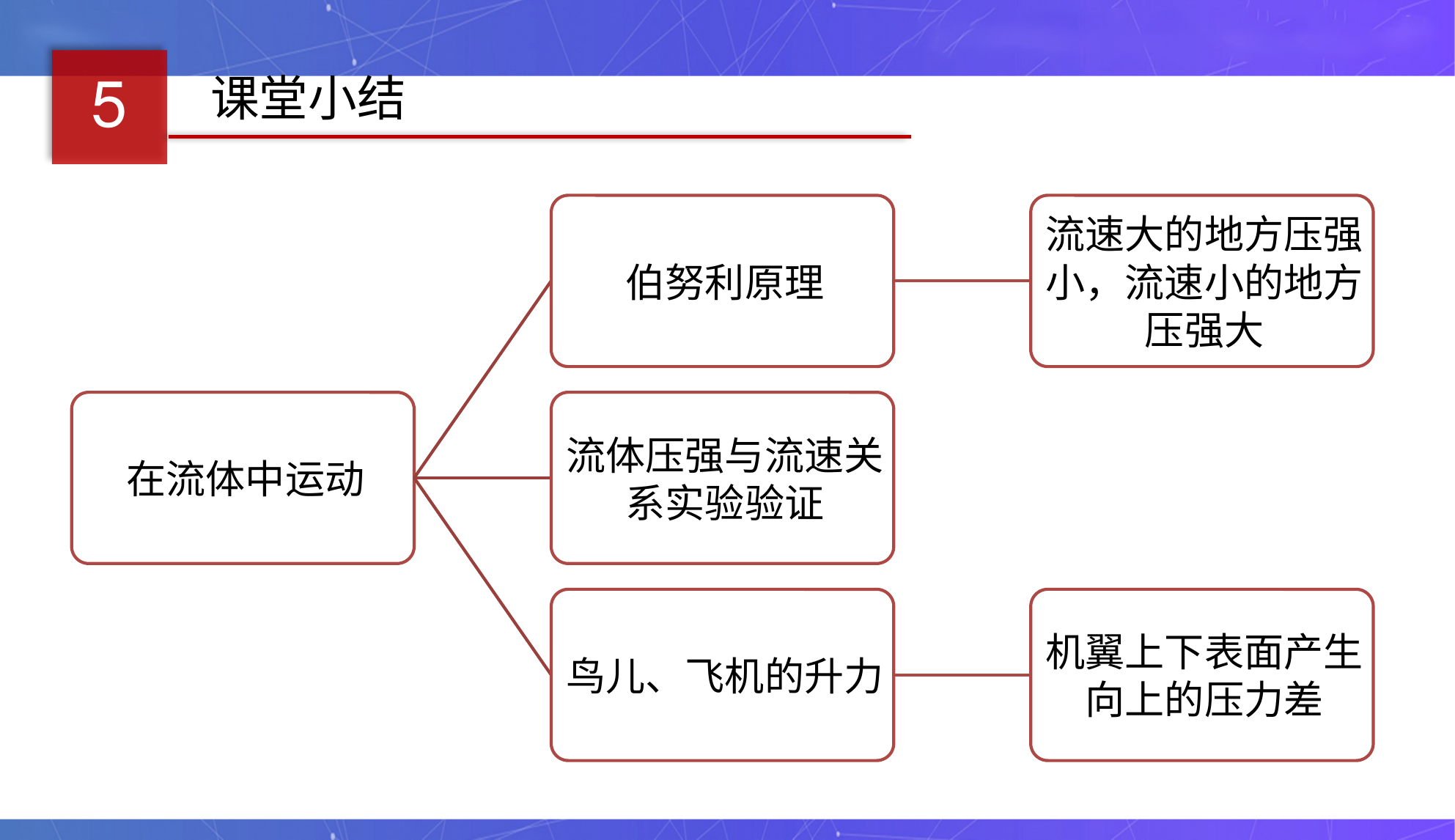

5
课堂小结
在流体中运动

伯努利原理

流速大的地方压强小，流速小的地方压强大

流体压强与流速关系实验验证

鸟儿、飞机的升力

机翼上下表面产生向上的压力差